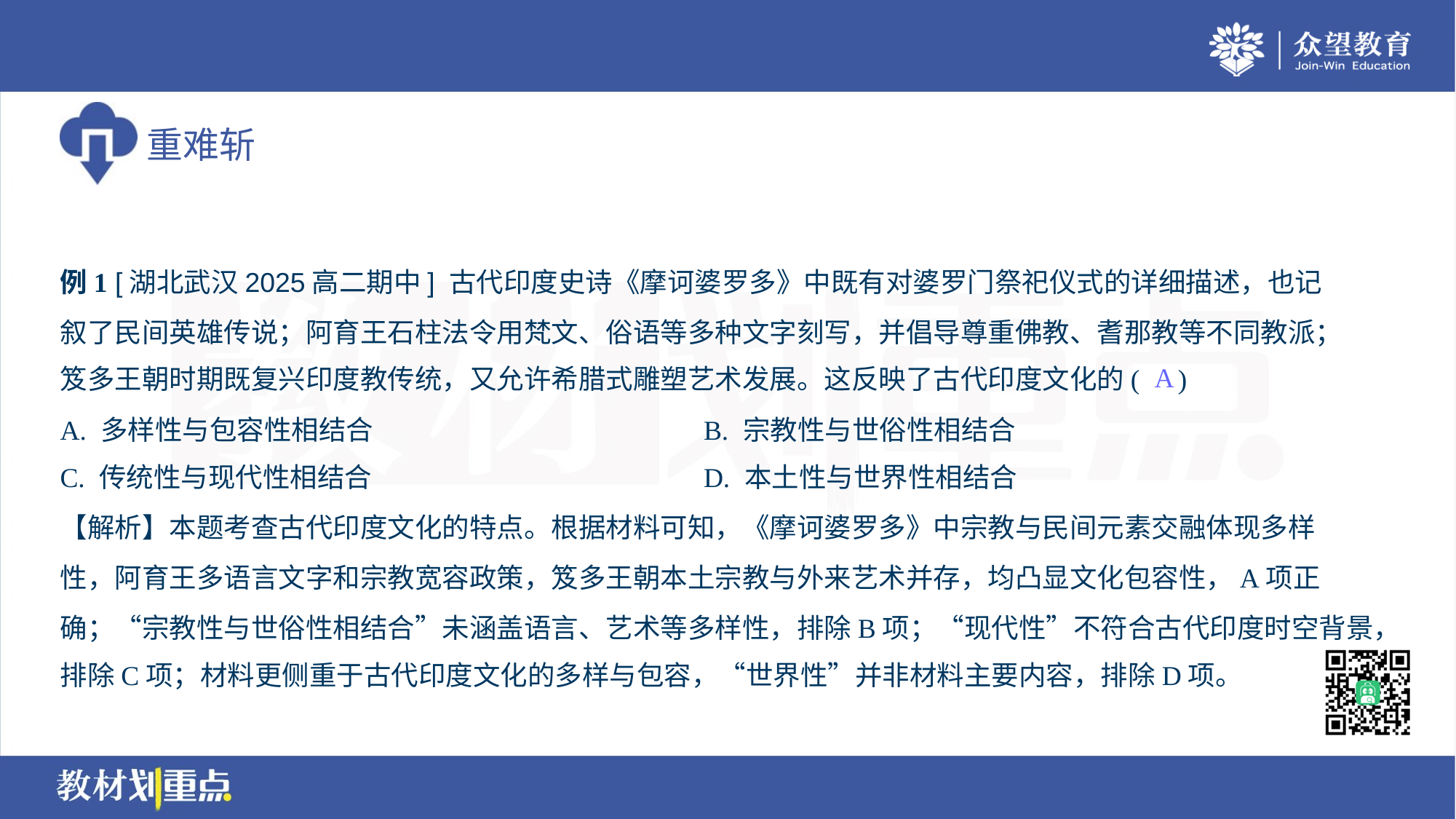

例1 [湖北武汉2025高二期中] 古代印度史诗《摩诃婆罗多》中既有对婆罗门祭祀仪式的详细描述，也记
叙了民间英雄传说；阿育王石柱法令用梵文、俗语等多种文字刻写，并倡导尊重佛教、耆那教等不同教派；
笈多王朝时期既复兴印度教传统，又允许希腊式雕塑艺术发展。这反映了古代印度文化的(     )
A
A. 多样性与包容性相结合	B. 宗教性与世俗性相结合
C. 传统性与现代性相结合	D. 本土性与世界性相结合
【解析】本题考查古代印度文化的特点。根据材料可知，《摩诃婆罗多》中宗教与民间元素交融体现多样
性，阿育王多语言文字和宗教宽容政策，笈多王朝本土宗教与外来艺术并存，均凸显文化包容性，A项正
确；“宗教性与世俗性相结合”未涵盖语言、艺术等多样性，排除B项；“现代性”不符合古代印度时空背景，
排除C项；材料更侧重于古代印度文化的多样与包容，“世界性”并非材料主要内容，排除D项。